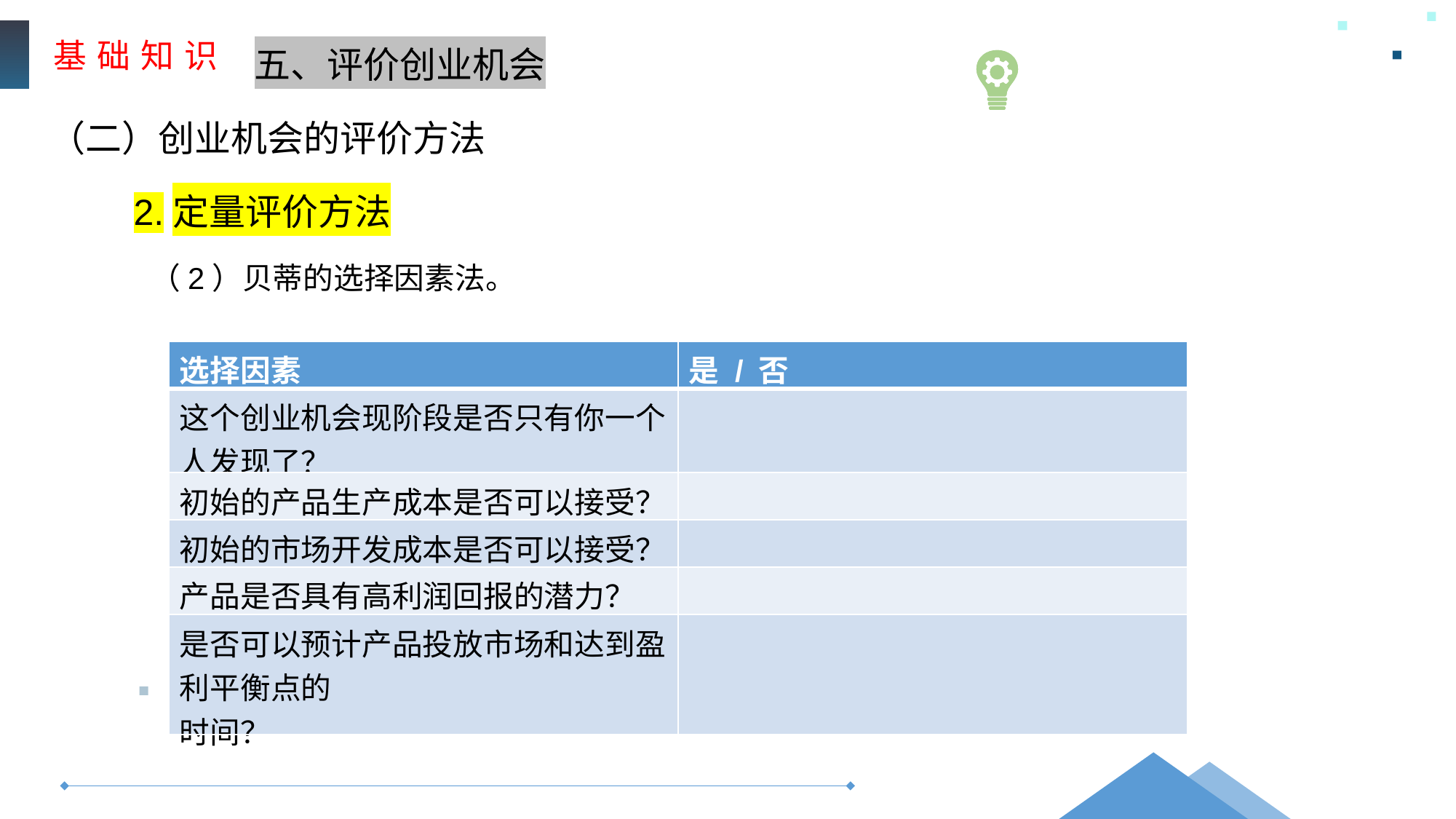

基 础 知 识

五、评价创业机会

（二）创业机会的评价方法
2.定量评价方法
（2）贝蒂的选择因素法。
| 选择因素 | 是 / 否 |
| --- | --- |
| 这个创业机会现阶段是否只有你一个人发现了？ |  |
| 初始的产品生产成本是否可以接受？ |  |
| 初始的市场开发成本是否可以接受？ |  |
| 产品是否具有高利润回报的潜力？ |  |
| 是否可以预计产品投放市场和达到盈利平衡点的 时间？ |  |